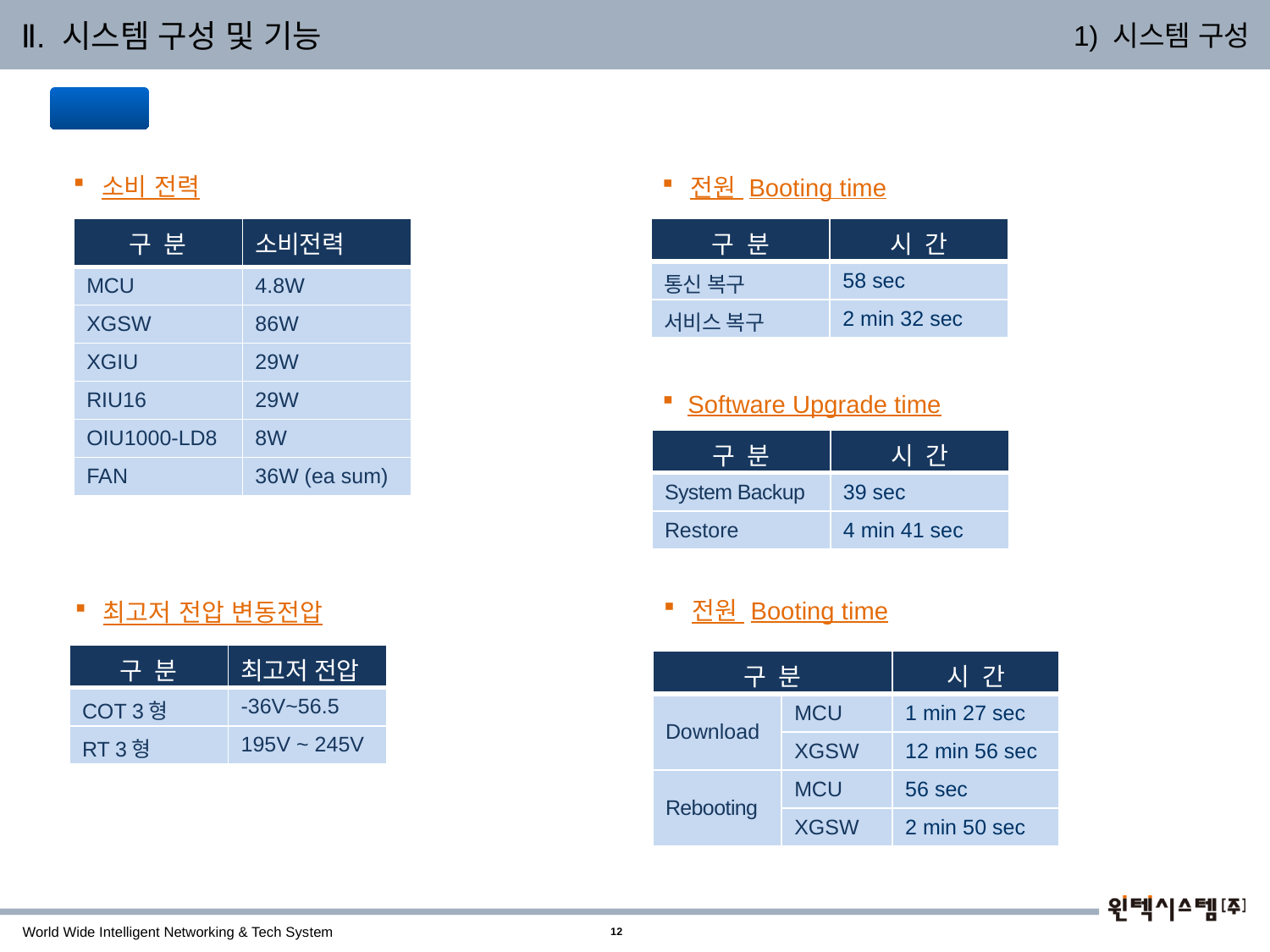

Ⅱ. 시스템 구성 및 기능
1) 시스템 구성

 제 원
  소비 전력
  전원 Booting time
| 구 분 | 소비전력 |
| --- | --- |
| MCU | 4.8W |
| XGSW | 86W |
| XGIU | 29W |
| RIU16 | 29W |
| OIU1000-LD8 | 8W |
| FAN | 36W (ea sum) |
| 구 분 | 시 간 |
| --- | --- |
| 통신 복구 | 58 sec |
| 서비스 복구 | 2 min 32 sec |
  Software Upgrade time
| 구 분 | 시 간 |
| --- | --- |
| System Backup | 39 sec |
| Restore | 4 min 41 sec |
  전원 Booting time
  최고저 전압 변동전압
| 구 분 | 최고저 전압 |
| --- | --- |
| COT 3형 | -36V~56.5 |
| RT 3형 | 195V ~ 245V |
| 구 분 |  | 시 간 |
| --- | --- | --- |
| Download | MCU | 1 min 27 sec |
|  | XGSW | 12 min 56 sec |
| Rebooting | MCU | 56 sec |
|  | XGSW | 2 min 50 sec |
12